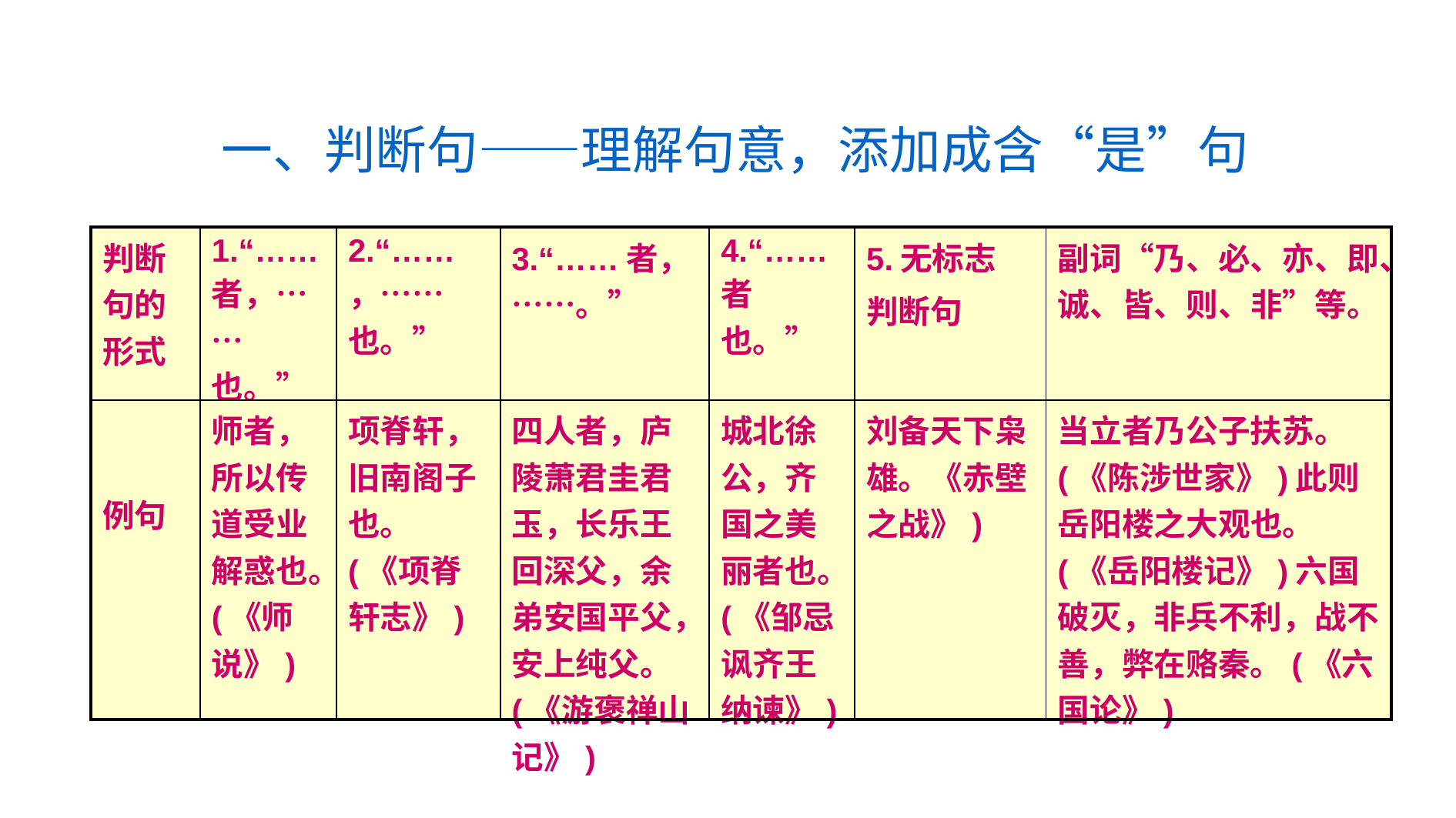

一、判断句——理解句意，添加成含“是”句
| 判断句的形式 | 1.“……者，……也。” | 2.“……，……也。” | 3.“……者， ……。” | 4.“……者也。” | 5.无标志 判断句 | 副词“乃、必、亦、即、诚、皆、则、非”等。 |
| --- | --- | --- | --- | --- | --- | --- |
| 例句 | 师者，所以传道受业解惑也。(《师说》) | 项脊轩，旧南阁子也。(《项脊轩志》) | 四人者，庐陵萧君圭君玉，长乐王回深父，余弟安国平父，安上纯父。(《游褒禅山记》) | 城北徐公，齐国之美丽者也。(《邹忌讽齐王纳谏》) | 刘备天下枭雄。《赤壁之战》) | 当立者乃公子扶苏。(《陈涉世家》)此则岳阳楼之大观也。(《岳阳楼记》)六国破灭，非兵不利，战不善，弊在赂秦。(《六国论》) |